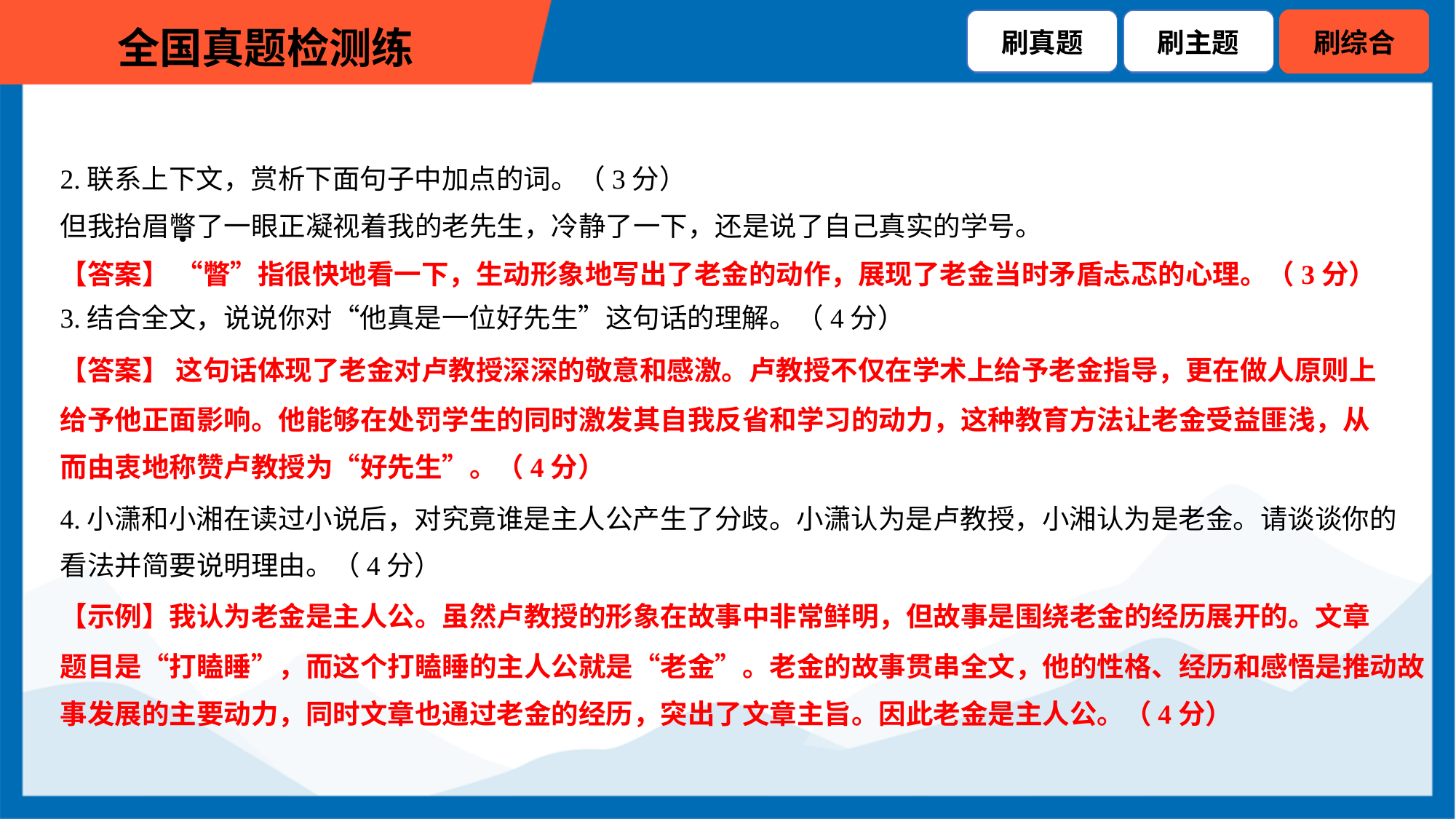

2.联系上下文，赏析下面句子中加点的词。（3分）
但我抬眉瞥了一眼正凝视着我的老先生，冷静了一下，还是说了自己真实的学号。

【答案】 “瞥”指很快地看一下，生动形象地写出了老金的动作，展现了老金当时矛盾忐忑的心理。（3分）
3.结合全文，说说你对“他真是一位好先生”这句话的理解。（4分）
【答案】 这句话体现了老金对卢教授深深的敬意和感激。卢教授不仅在学术上给予老金指导，更在做人原则上
给予他正面影响。他能够在处罚学生的同时激发其自我反省和学习的动力，这种教育方法让老金受益匪浅，从
而由衷地称赞卢教授为“好先生”。（4分）
4.小潇和小湘在读过小说后，对究竟谁是主人公产生了分歧。小潇认为是卢教授，小湘认为是老金。请谈谈你的
看法并简要说明理由。（4分）
【示例】我认为老金是主人公。虽然卢教授的形象在故事中非常鲜明，但故事是围绕老金的经历展开的。文章
题目是“打瞌睡”，而这个打瞌睡的主人公就是“老金”。老金的故事贯串全文，他的性格、经历和感悟是推动故
事发展的主要动力，同时文章也通过老金的经历，突出了文章主旨。因此老金是主人公。（4分）